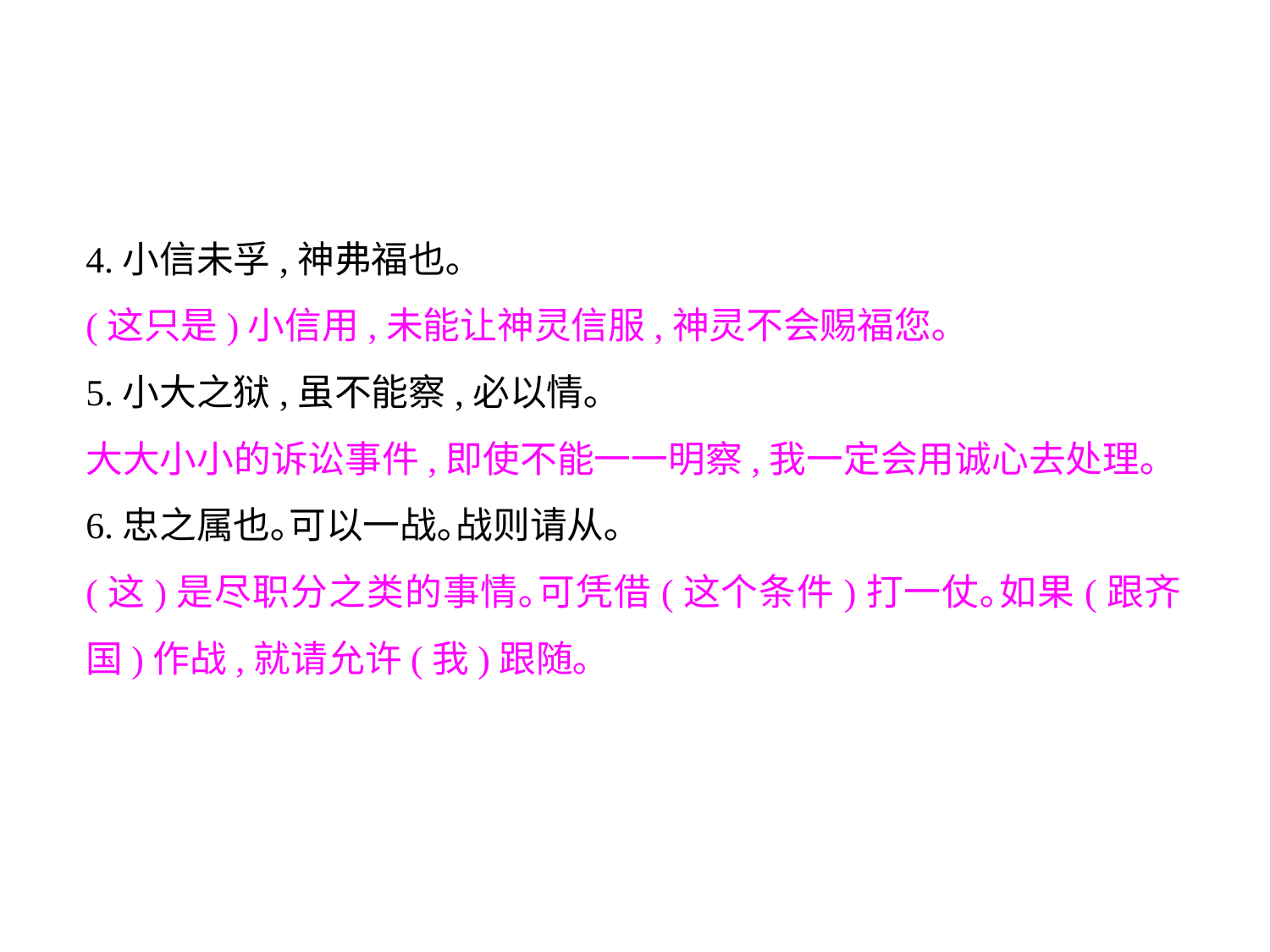

4.小信未孚,神弗福也｡
(这只是)小信用,未能让神灵信服,神灵不会赐福您｡
5.小大之狱,虽不能察,必以情｡
大大小小的诉讼事件,即使不能一一明察,我一定会用诚心去处理｡
6.忠之属也｡可以一战｡战则请从｡
(这)是尽职分之类的事情｡可凭借(这个条件)打一仗｡如果(跟齐国)作战,就请允许(我)跟随｡